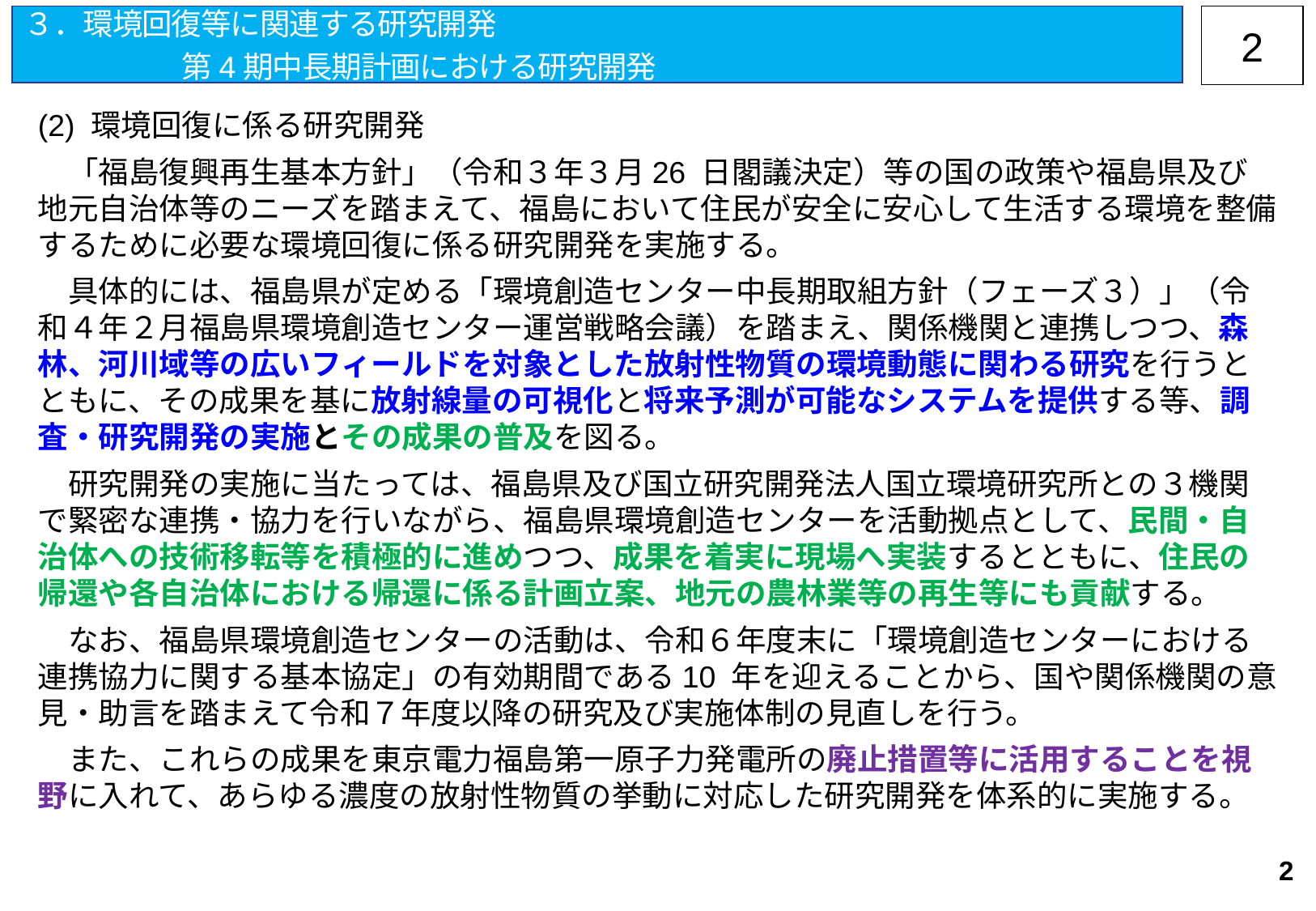

３．環境回復等に関連する研究開発
		第4期中長期計画における研究開発
2
(2) 環境回復に係る研究開発
　「福島復興再生基本方針」（令和３年３月26 日閣議決定）等の国の政策や福島県及び地元自治体等のニーズを踏まえて、福島において住民が安全に安心して生活する環境を整備するために必要な環境回復に係る研究開発を実施する。
　具体的には、福島県が定める「環境創造センター中長期取組方針（フェーズ３）」（令和４年２月福島県環境創造センター運営戦略会議）を踏まえ、関係機関と連携しつつ、森林、河川域等の広いフィールドを対象とした放射性物質の環境動態に関わる研究を行うとともに、その成果を基に放射線量の可視化と将来予測が可能なシステムを提供する等、調査・研究開発の実施とその成果の普及を図る。
　研究開発の実施に当たっては、福島県及び国立研究開発法人国立環境研究所との３機関で緊密な連携・協力を行いながら、福島県環境創造センターを活動拠点として、民間・自治体への技術移転等を積極的に進めつつ、成果を着実に現場へ実装するとともに、住民の帰還や各自治体における帰還に係る計画立案、地元の農林業等の再生等にも貢献する。
　なお、福島県環境創造センターの活動は、令和６年度末に「環境創造センターにおける連携協力に関する基本協定」の有効期間である10 年を迎えることから、国や関係機関の意見・助言を踏まえて令和７年度以降の研究及び実施体制の見直しを行う。
　また、これらの成果を東京電力福島第一原子力発電所の廃止措置等に活用することを視野に入れて、あらゆる濃度の放射性物質の挙動に対応した研究開発を体系的に実施する。
2